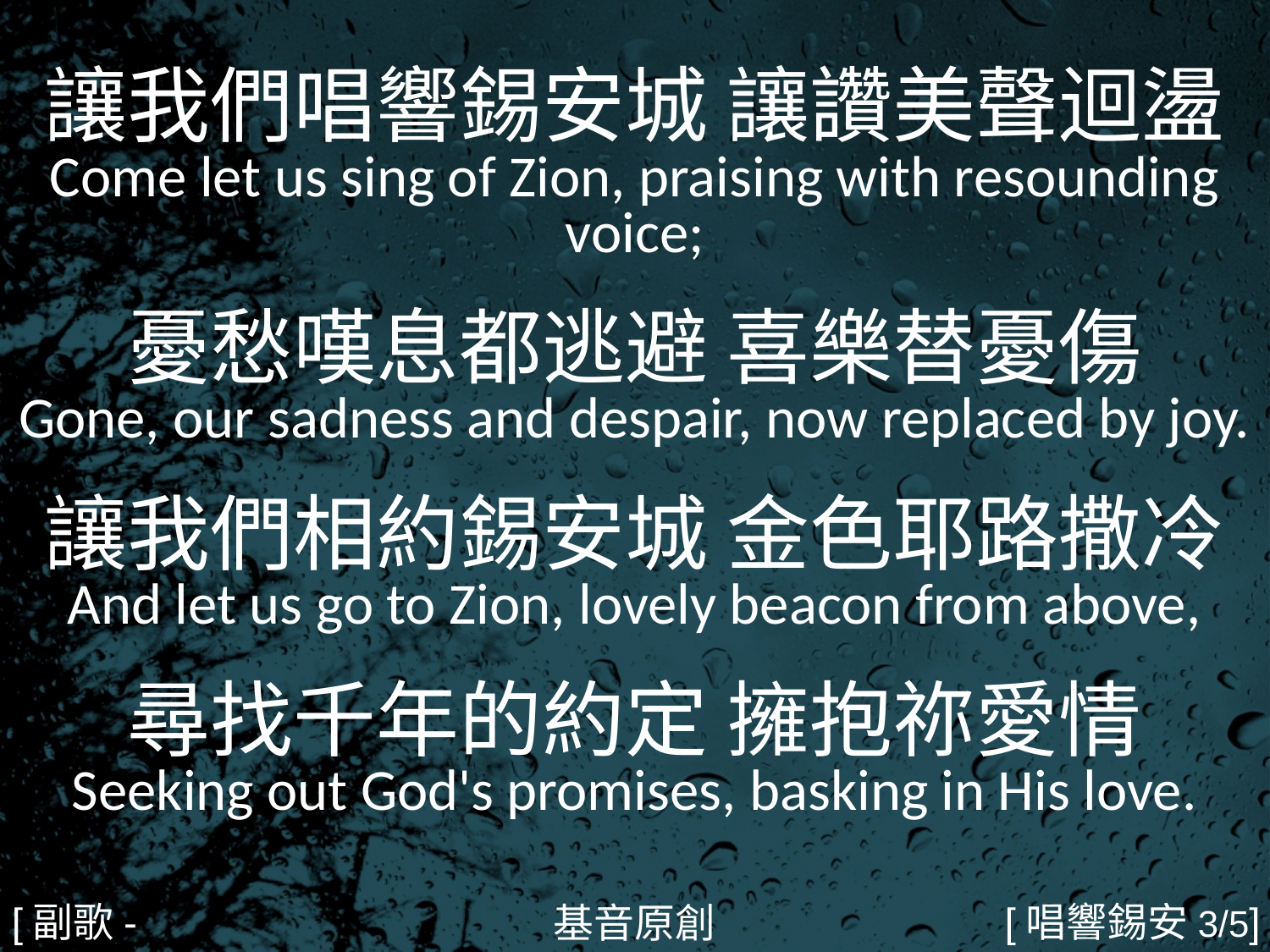

讓我們唱響錫安城 讓讚美聲迴盪
Come let us sing of Zion, praising with resounding voice;

憂愁嘆息都逃避 喜樂替憂傷
Gone, our sadness and despair, now replaced by joy.

讓我們相約錫安城 金色耶路撒冷
And let us go to Zion, lovely beacon from above,

尋找千年的約定 擁抱祢愛情
Seeking out God's promises, basking in His love.
#

[副歌-1]
[唱響錫安3/5]
基音原創